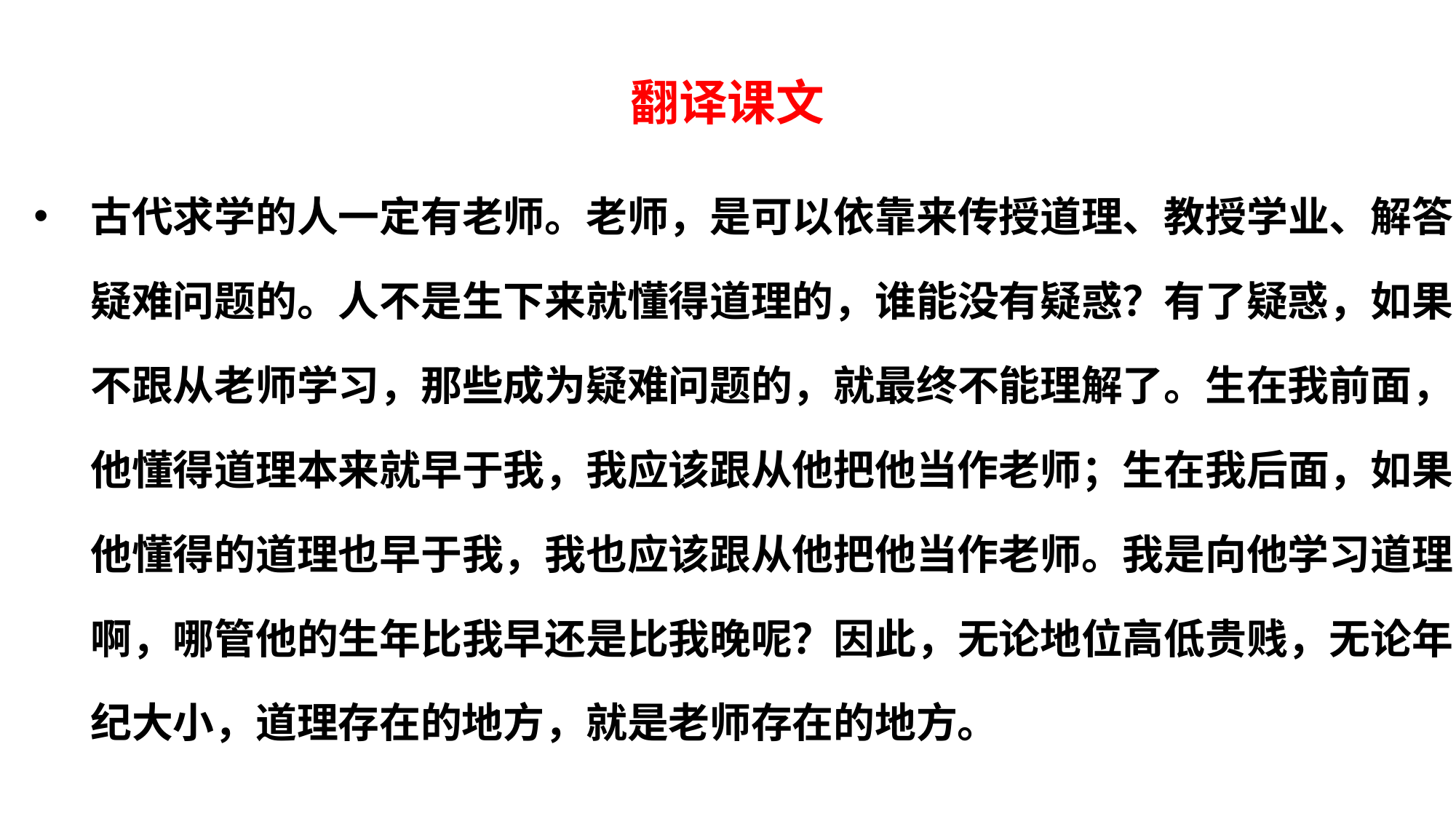

# 翻译课文
古代求学的人一定有老师。老师，是可以依靠来传授道理、教授学业、解答疑难问题的。人不是生下来就懂得道理的，谁能没有疑惑？有了疑惑，如果不跟从老师学习，那些成为疑难问题的，就最终不能理解了。生在我前面，他懂得道理本来就早于我，我应该跟从他把他当作老师；生在我后面，如果他懂得的道理也早于我，我也应该跟从他把他当作老师。我是向他学习道理啊，哪管他的生年比我早还是比我晚呢？因此，无论地位高低贵贱，无论年纪大小，道理存在的地方，就是老师存在的地方。